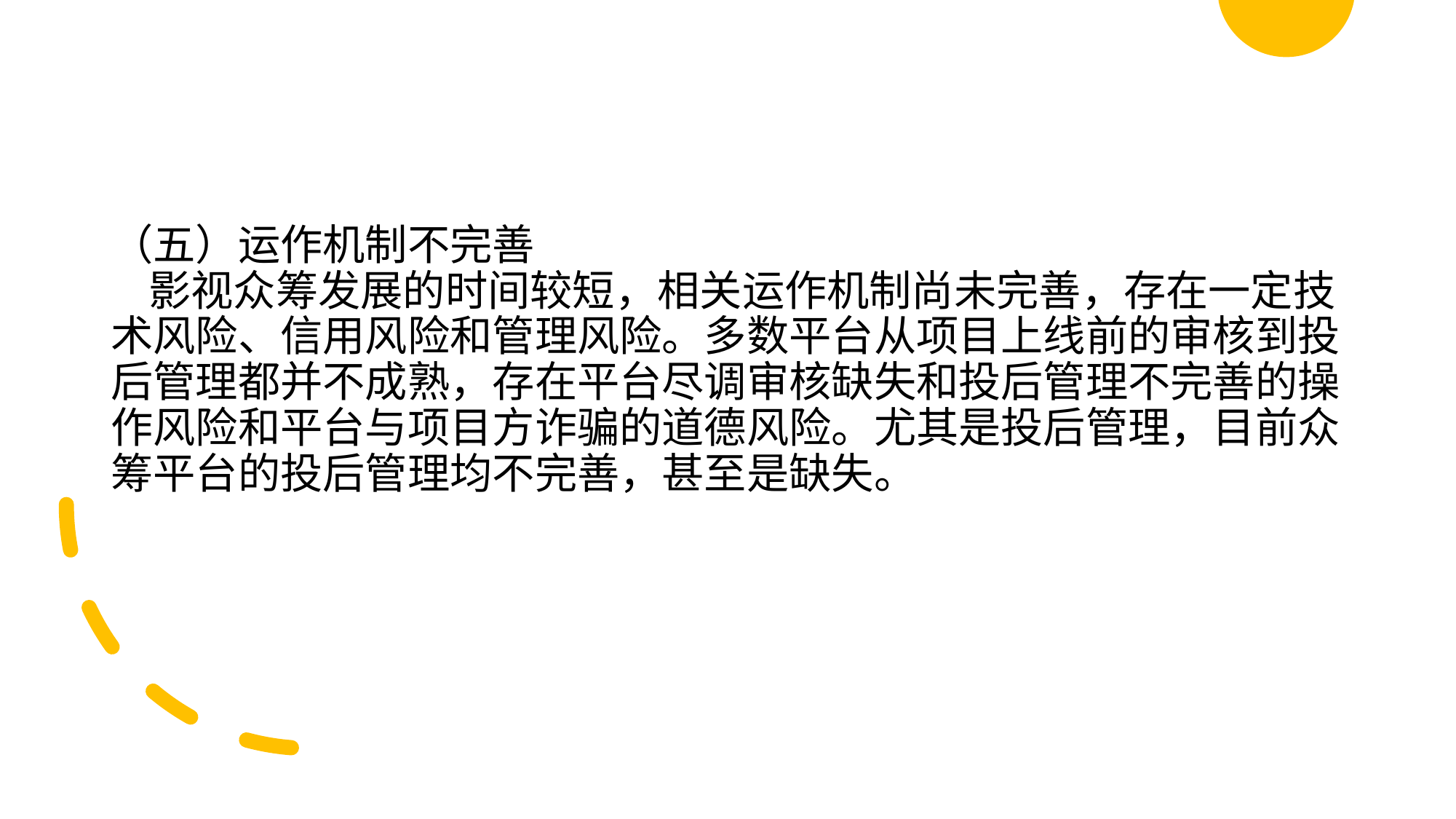

#
（五）运作机制不完善
    影视众筹发展的时间较短，相关运作机制尚未完善，存在一定技术风险、信用风险和管理风险。多数平台从项目上线前的审核到投后管理都并不成熟，存在平台尽调审核缺失和投后管理不完善的操作风险和平台与项目方诈骗的道德风险。尤其是投后管理，目前众筹平台的投后管理均不完善，甚至是缺失。